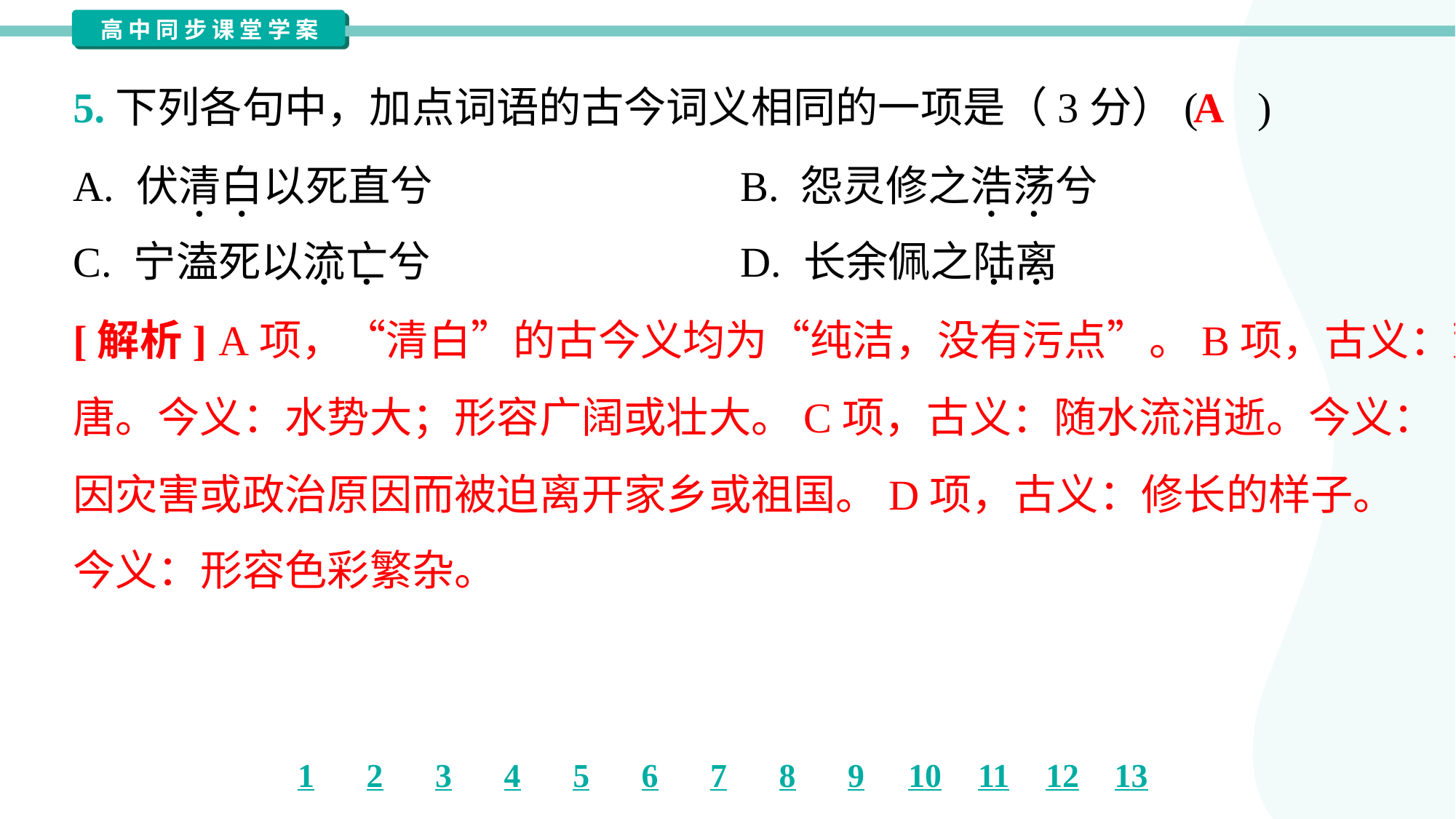

A
5.下列各句中，加点词语的古今词义相同的一项是（3分）(     )
A. 伏清白以死直兮	B. 怨灵修之浩荡兮
C. 宁溘死以流亡兮	D. 长余佩之陆离

[解析] A项，“清白”的古今义均为“纯洁，没有污点”。B项，古义：荒
唐。今义：水势大；形容广阔或壮大。C项，古义：随水流消逝。今义：
因灾害或政治原因而被迫离开家乡或祖国。D项，古义：修长的样子。
今义：形容色彩繁杂。